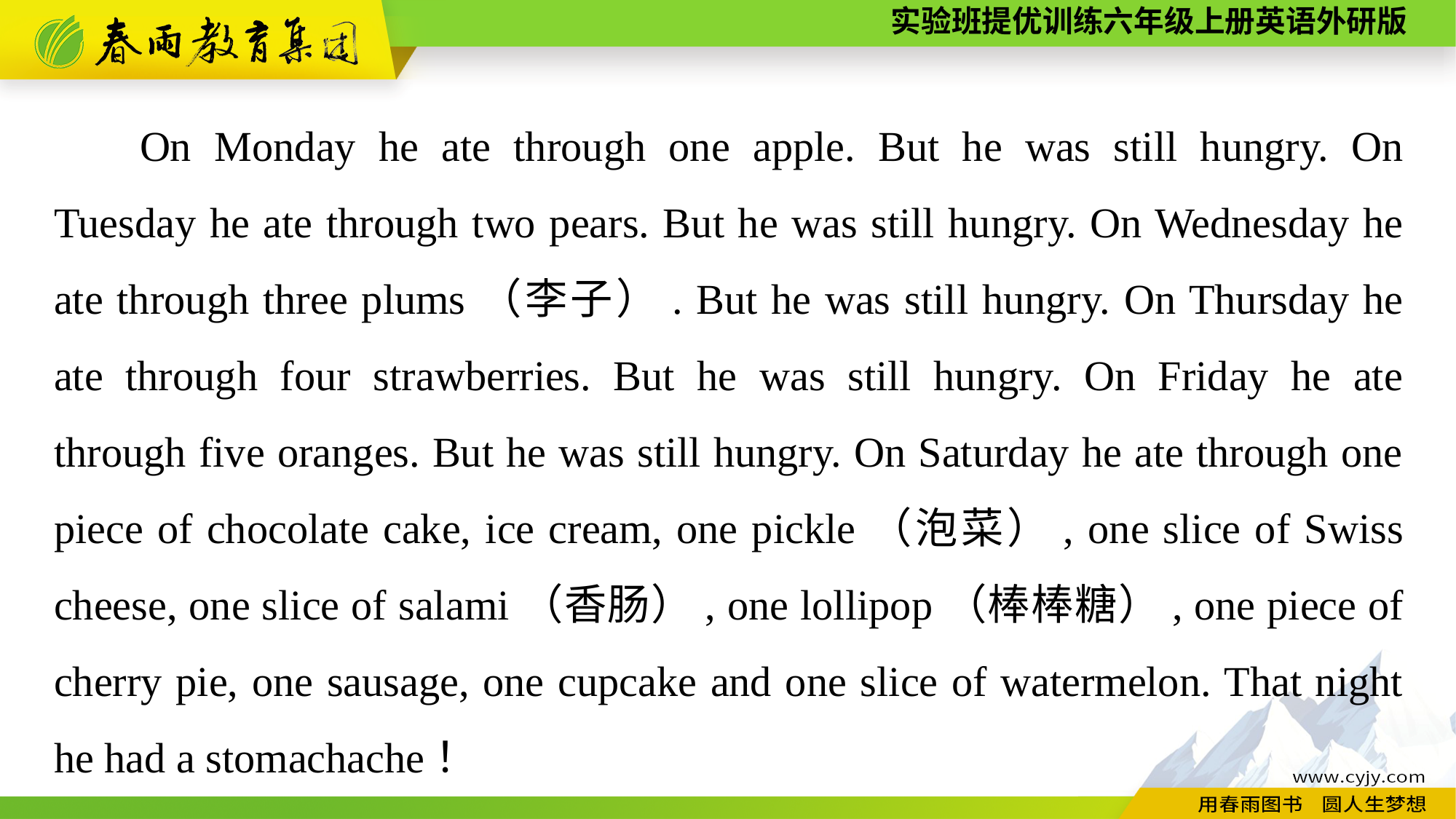

On Monday he ate through one apple. But he was still hungry. On Tuesday he ate through two pears. But he was still hungry. On Wednesday he ate through three plums（李子）. But he was still hungry. On Thursday he ate through four strawberries. But he was still hungry. On Friday he ate through five oranges. But he was still hungry. On Saturday he ate through one piece of chocolate cake, ice cream, one pickle（泡菜）, one slice of Swiss cheese, one slice of salami（香肠）, one lollipop（棒棒糖）, one piece of cherry pie, one sausage, one cupcake and one slice of watermelon. That night he had a stomachache！